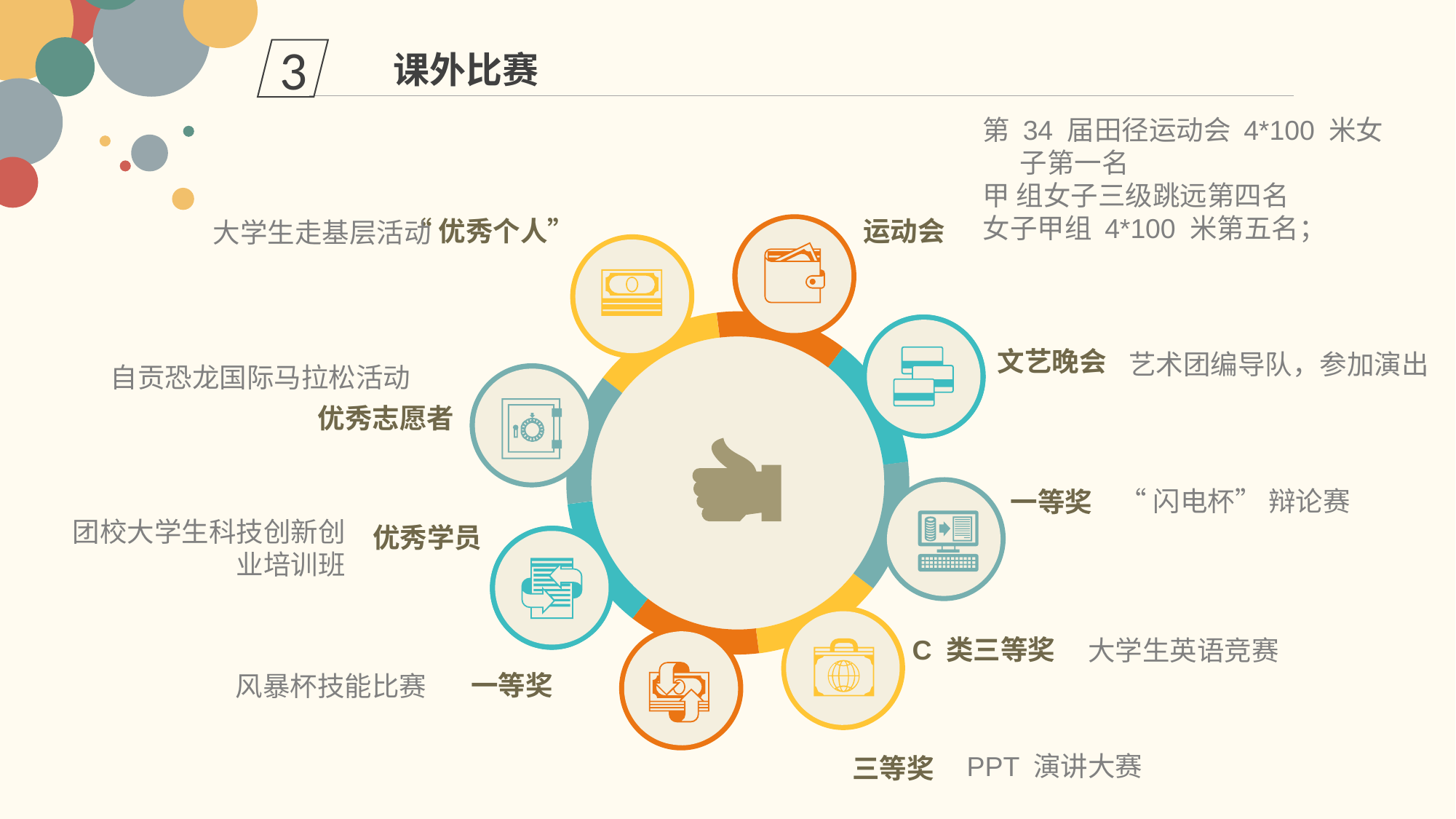

3
课外比赛
第 34 届田径运动会 4*100 米女        子第一名
甲 组女子三级跳远第四名
女子甲组 4*100 米第五名；
运动会
“优秀个人”
大学生走基层活动
文艺晚会
艺术团编导队，参加演出
自贡恐龙国际马拉松活动
优秀志愿者
“闪电杯” 辩论赛
一等奖
团校大学生科技创新创业培训班
优秀学员
C 类三等奖
大学生英语竞赛
一等奖
风暴杯技能比赛

 PPT 演讲大赛
三等奖